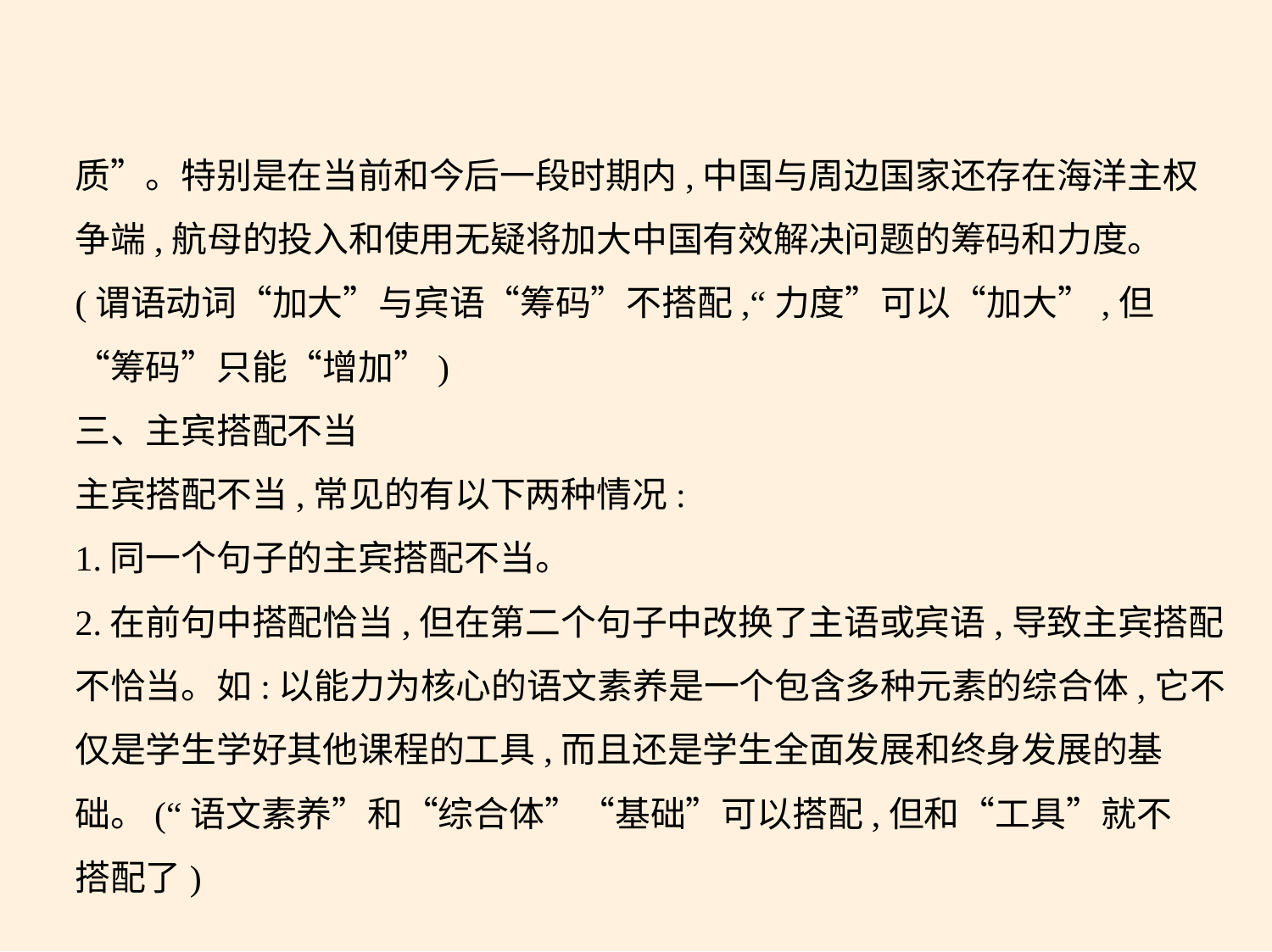

质”。特别是在当前和今后一段时期内,中国与周边国家还存在海洋主权
争端,航母的投入和使用无疑将加大中国有效解决问题的筹码和力度。
(谓语动词“加大”与宾语“筹码”不搭配,“力度”可以“加大”,但
“筹码”只能“增加”)
三、主宾搭配不当
主宾搭配不当,常见的有以下两种情况:
1.同一个句子的主宾搭配不当。
2.在前句中搭配恰当,但在第二个句子中改换了主语或宾语,导致主宾搭配
不恰当。如:以能力为核心的语文素养是一个包含多种元素的综合体,它不
仅是学生学好其他课程的工具,而且还是学生全面发展和终身发展的基
础。(“语文素养”和“综合体”“基础”可以搭配,但和“工具”就不
搭配了)